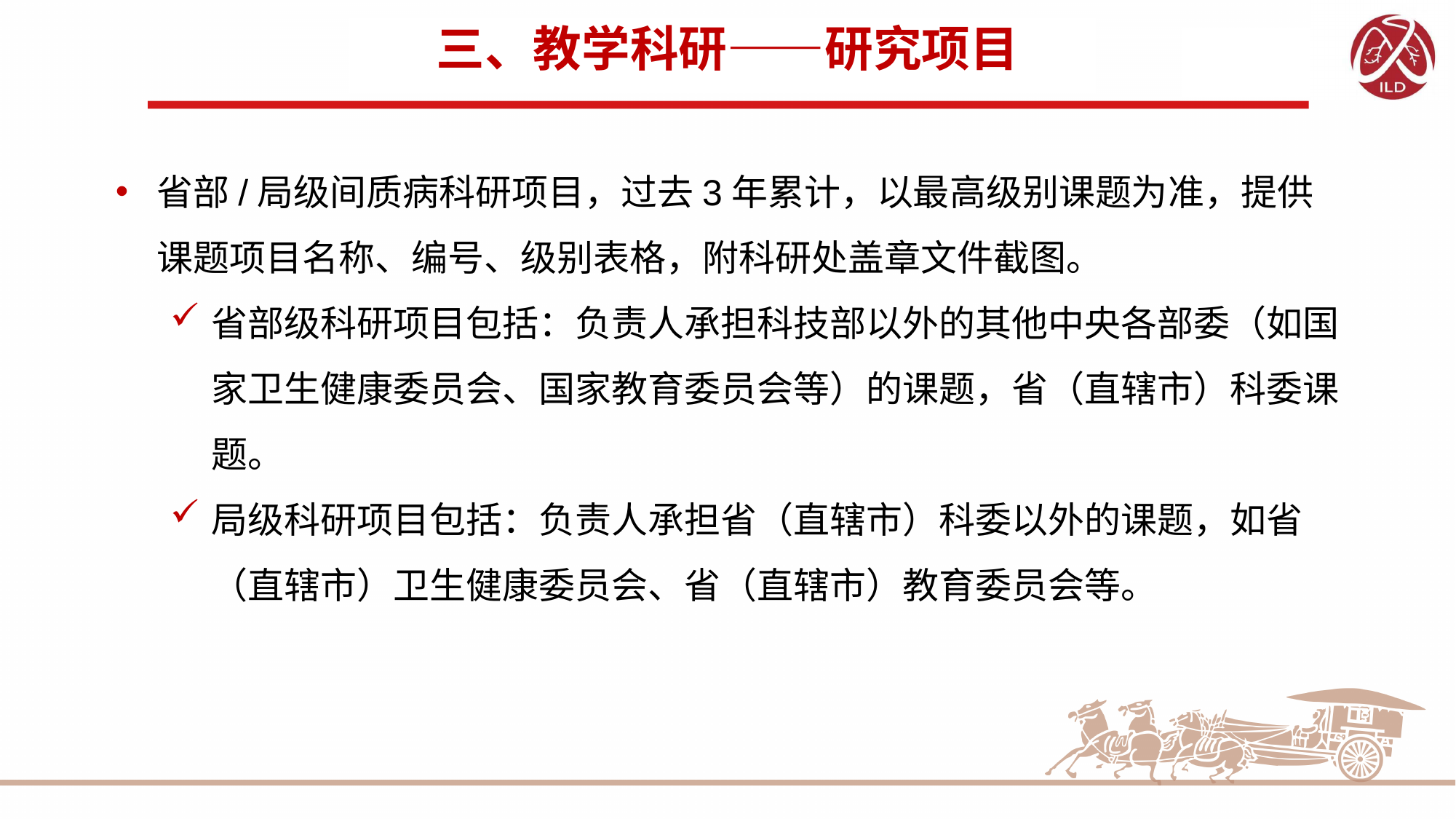

# 三、教学科研——研究项目
省部/局级间质病科研项目，过去3年累计，以最高级别课题为准，提供课题项目名称、编号、级别表格，附科研处盖章文件截图。
省部级科研项目包括：负责人承担科技部以外的其他中央各部委（如国家卫生健康委员会、国家教育委员会等）的课题，省（直辖市）科委课题。
局级科研项目包括：负责人承担省（直辖市）科委以外的课题，如省（直辖市）卫生健康委员会、省（直辖市）教育委员会等。